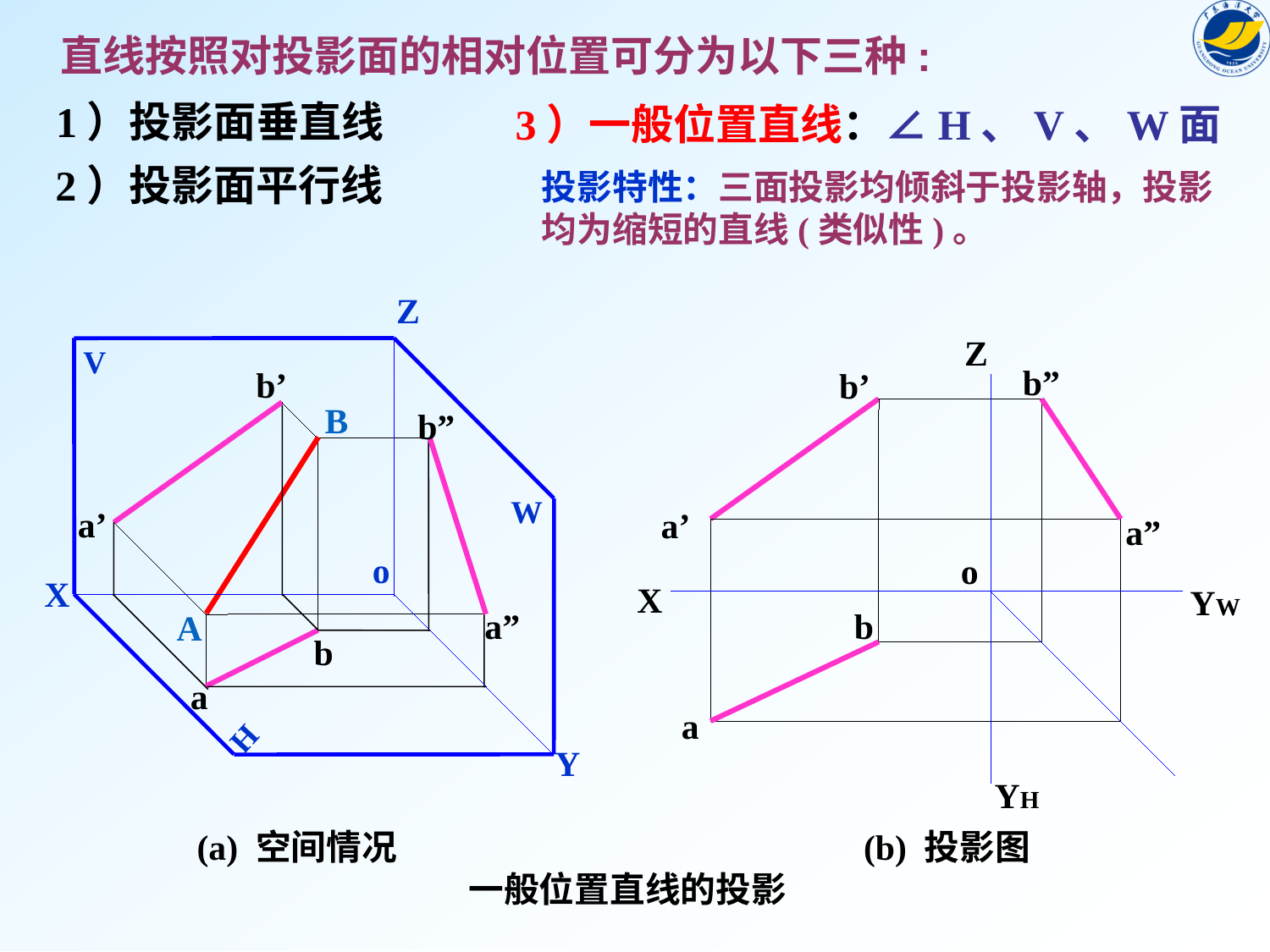

直线按照对投影面的相对位置可分为以下三种:
1）投影面垂直线
2）投影面平行线
3）一般位置直线：∠H、V、W面
投影特性：三面投影均倾斜于投影轴，投影均为缩短的直线(类似性)。
Z
V

W

o
X

H
Y

Z

o
X
YW

YH

b”

a”
b’

a’

b’

a’
B

A
b”

a”

b

a

b

a

(a) 空间情况
(b) 投影图
 一般位置直线的投影